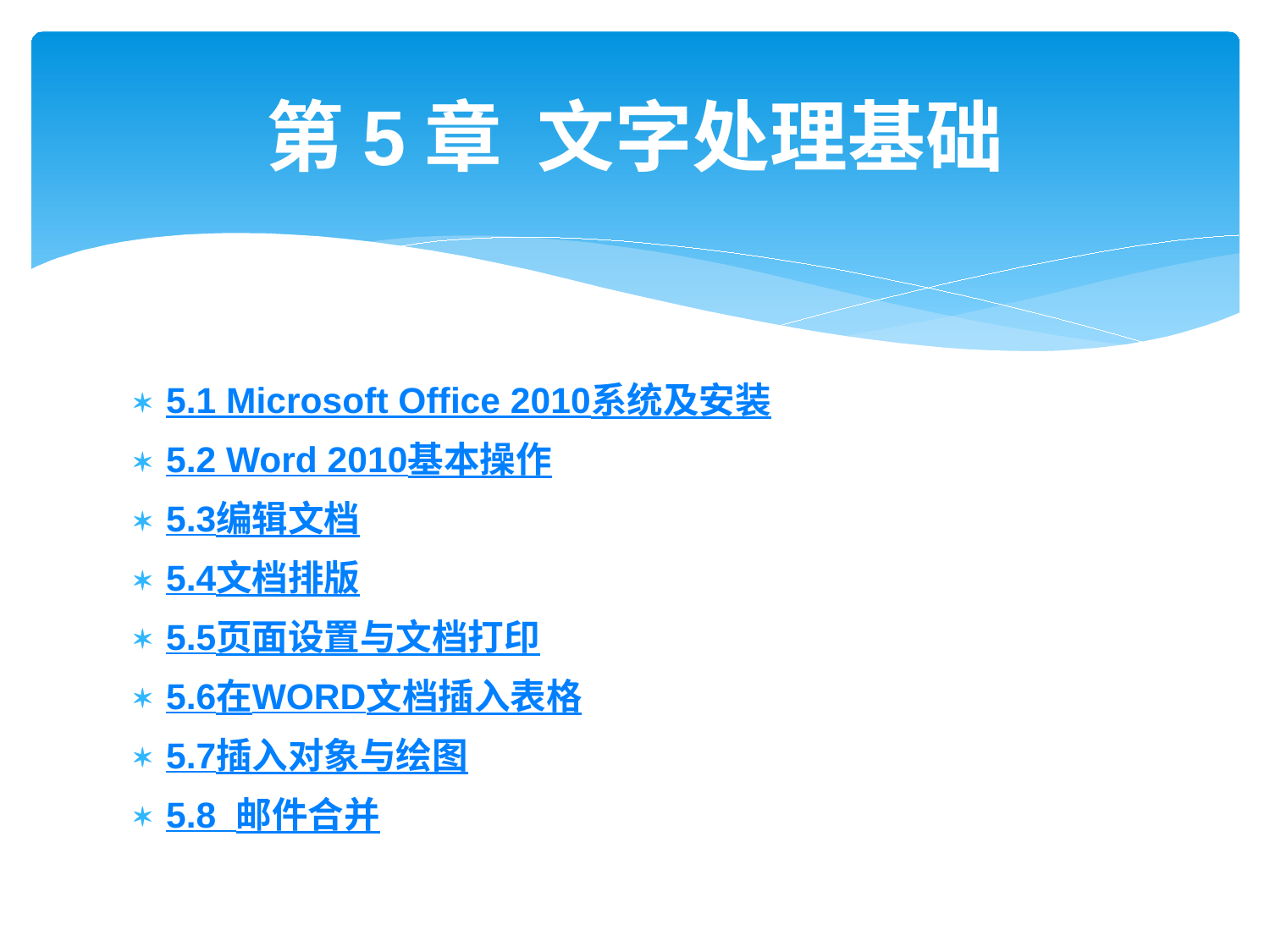

# 第5章  文字处理基础
5.1 Microsoft Office 2010系统及安装
5.2 Word 2010基本操作
5.3编辑文档
5.4文档排版
5.5页面设置与文档打印
5.6在WORD文档插入表格
5.7插入对象与绘图
5.8  邮件合并